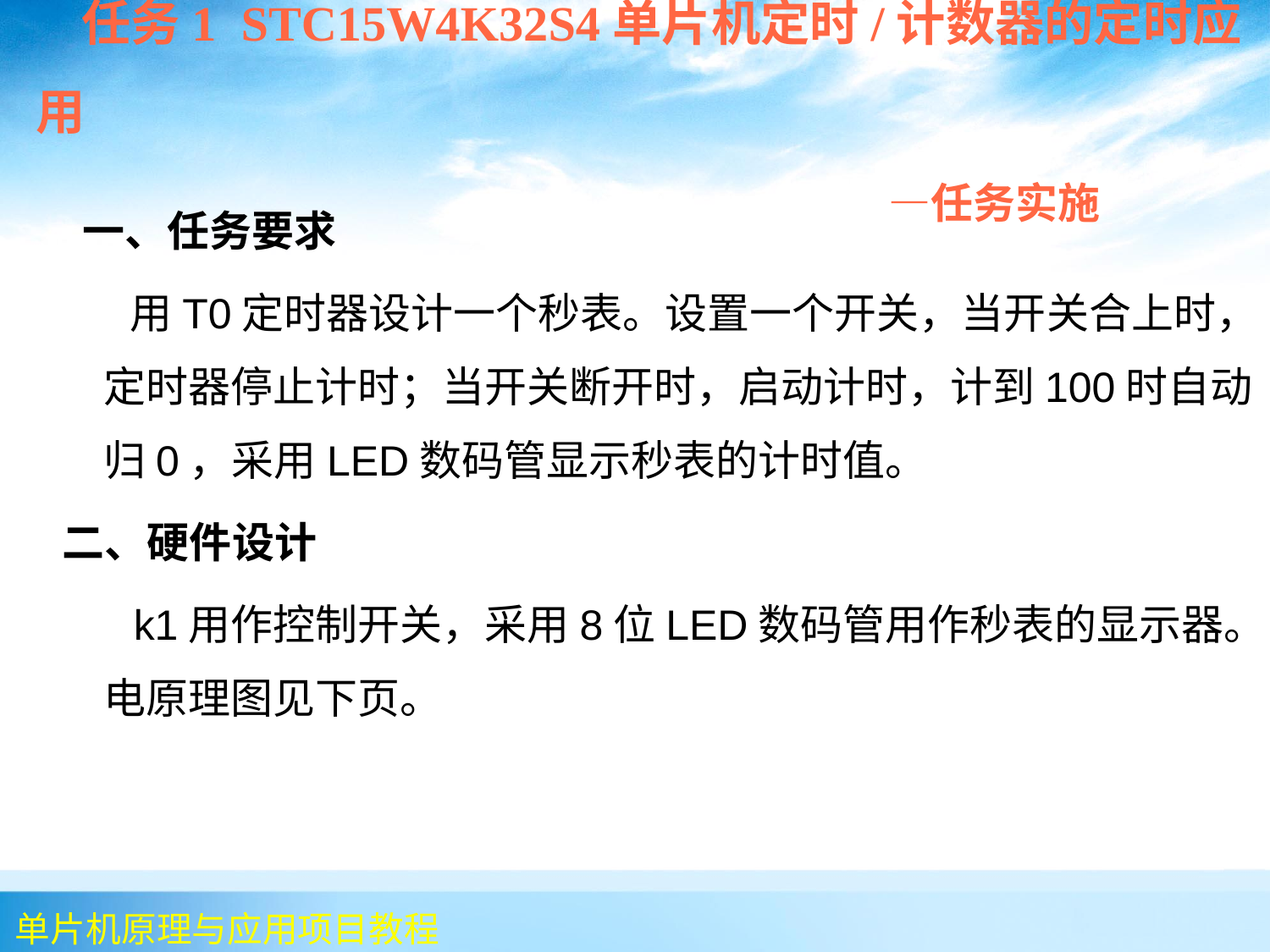

任务1  STC15W4K32S4单片机定时/计数器的定时应用
                                                                            —任务实施
 一、任务要求
      用T0定时器设计一个秒表。设置一个开关，当开关合上时，定时器停止计时；当开关断开时，启动计时，计到100时自动归0，采用LED数码管显示秒表的计时值。
二、硬件设计
      k1用作控制开关，采用8位LED数码管用作秒表的显示器。电原理图见下页。